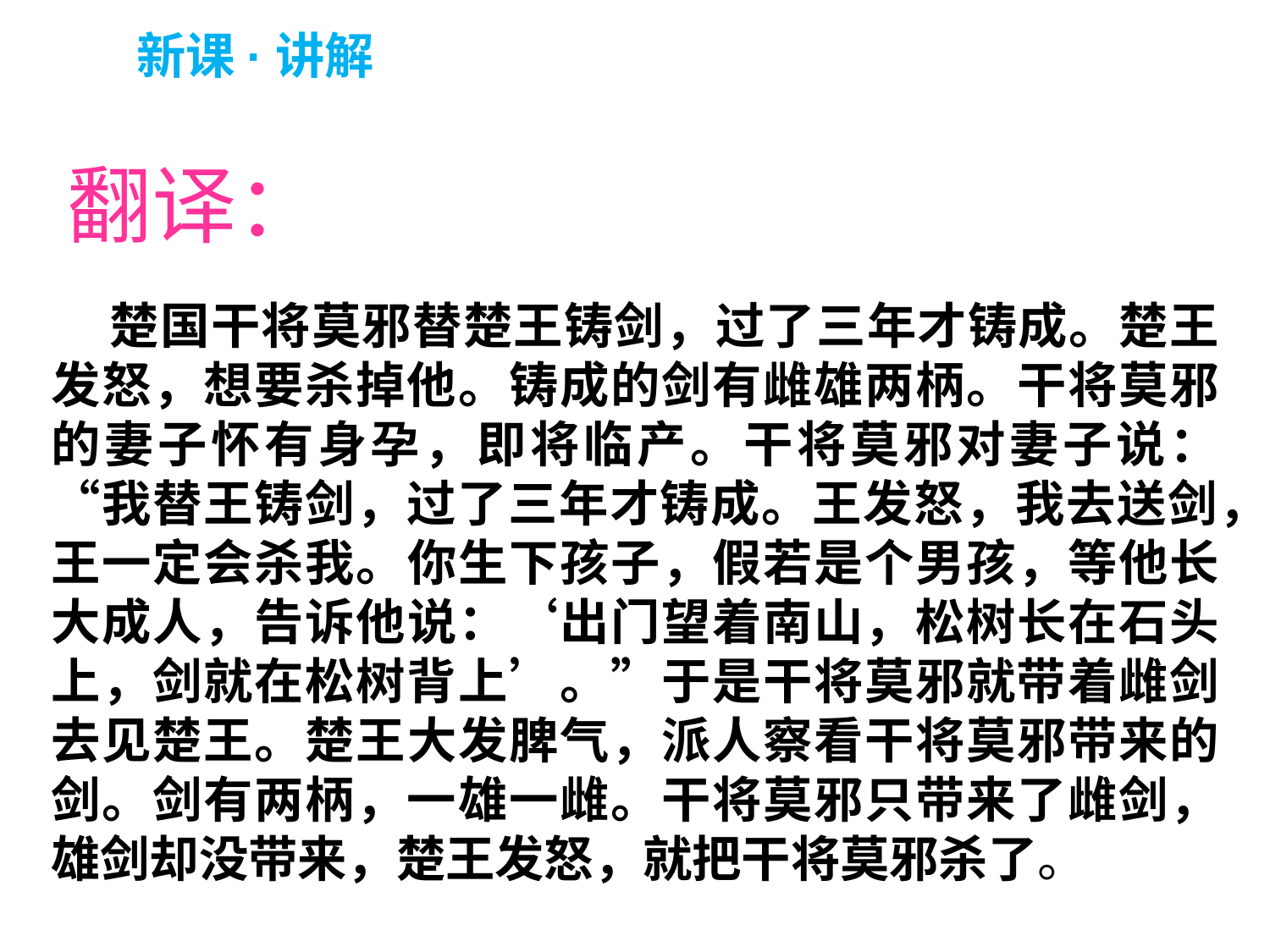

新课·讲解
翻译：
      楚国干将莫邪替楚王铸剑，过了三年才铸成。楚王发怒，想要杀掉他。铸成的剑有雌雄两柄。干将莫邪的妻子怀有身孕，即将临产。干将莫邪对妻子说：“我替王铸剑，过了三年才铸成。王发怒，我去送剑，王一定会杀我。你生下孩子，假若是个男孩，等他长大成人，告诉他说：‘出门望着南山，松树长在石头上，剑就在松树背上’。”于是干将莫邪就带着雌剑去见楚王。楚王大发脾气，派人察看干将莫邪带来的剑。剑有两柄，一雄一雌。干将莫邪只带来了雌剑，雄剑却没带来，楚王发怒，就把干将莫邪杀了。